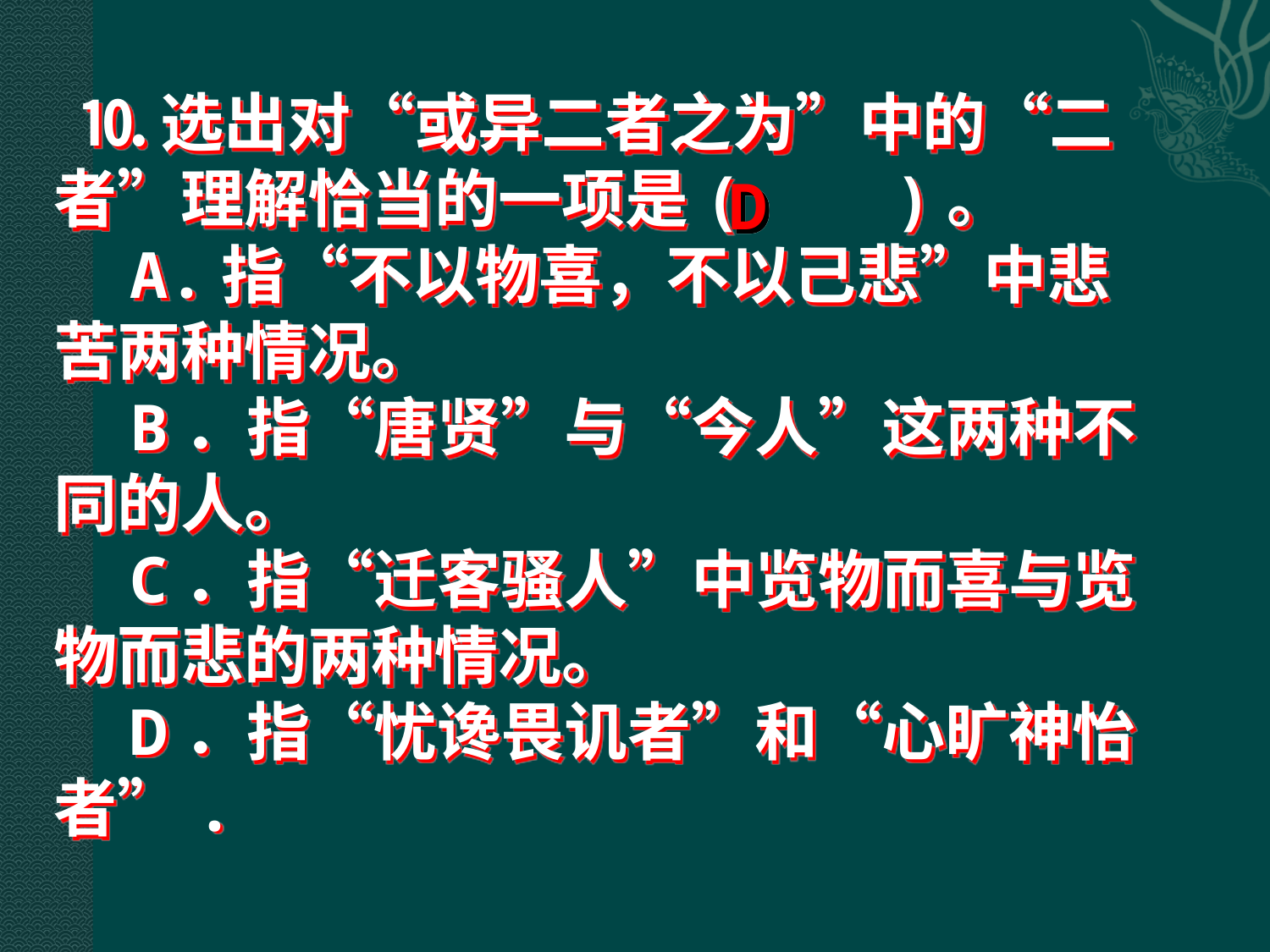

⒑选出对“或异二者之为”中的“二者”理解恰当的一项是(    )。
  A.指“不以物喜，不以己悲”中悲苦两种情况。
  B．指“唐贤”与“今人”这两种不同的人。
  C．指“迁客骚人”中览物而喜与览物而悲的两种情况。
  D．指“忧谗畏讥者”和“心旷神怡者”.
D